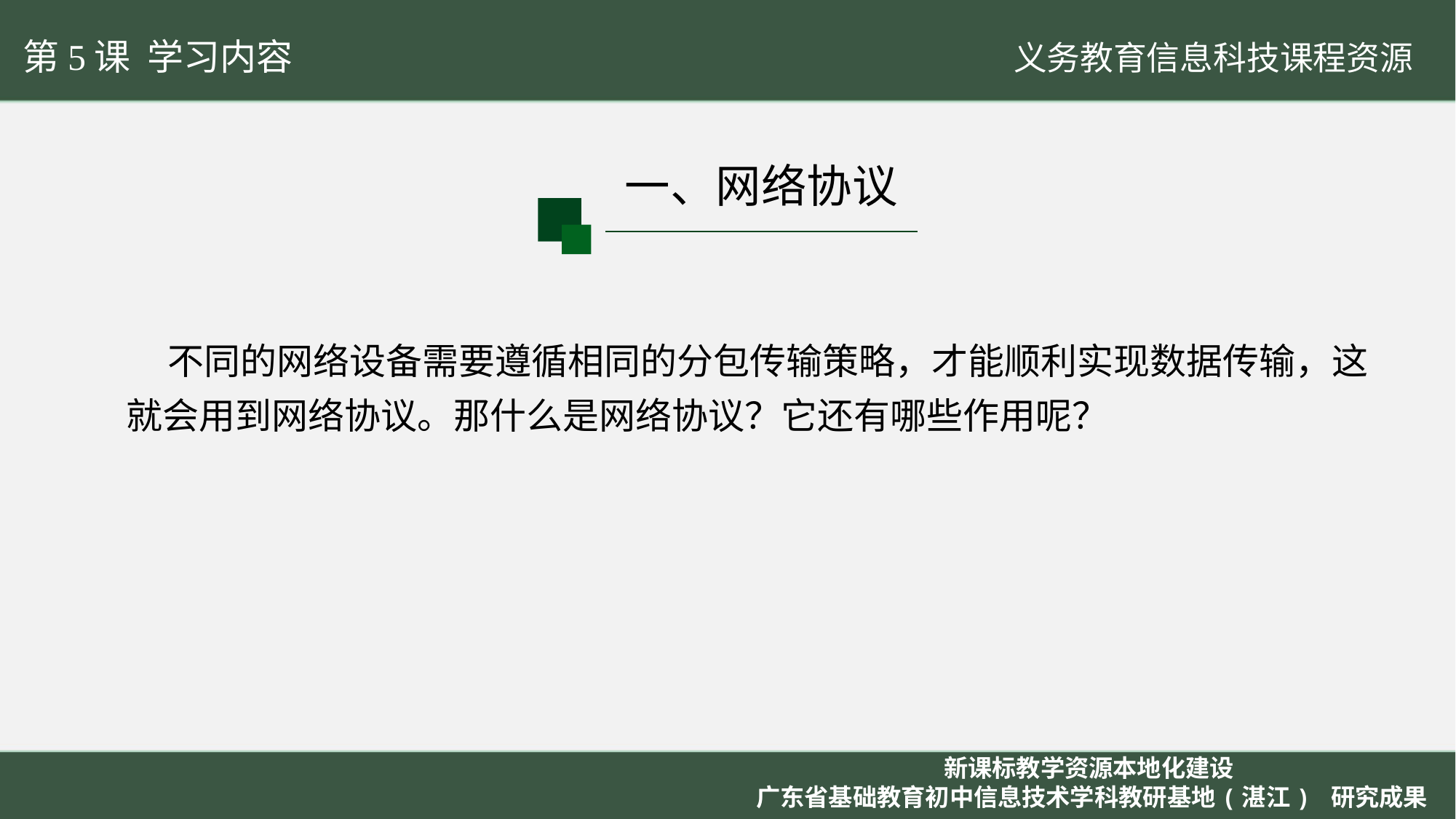

第5课  学习内容
一、网络协议

    不同的网络设备需要遵循相同的分包传输策略，才能顺利实现数据传输，这就会用到网络协议。那什么是网络协议？它还有哪些作用呢？
新课标教学资源本地化建设
广东省基础教育初中信息技术学科教研基地(湛江) 研究成果